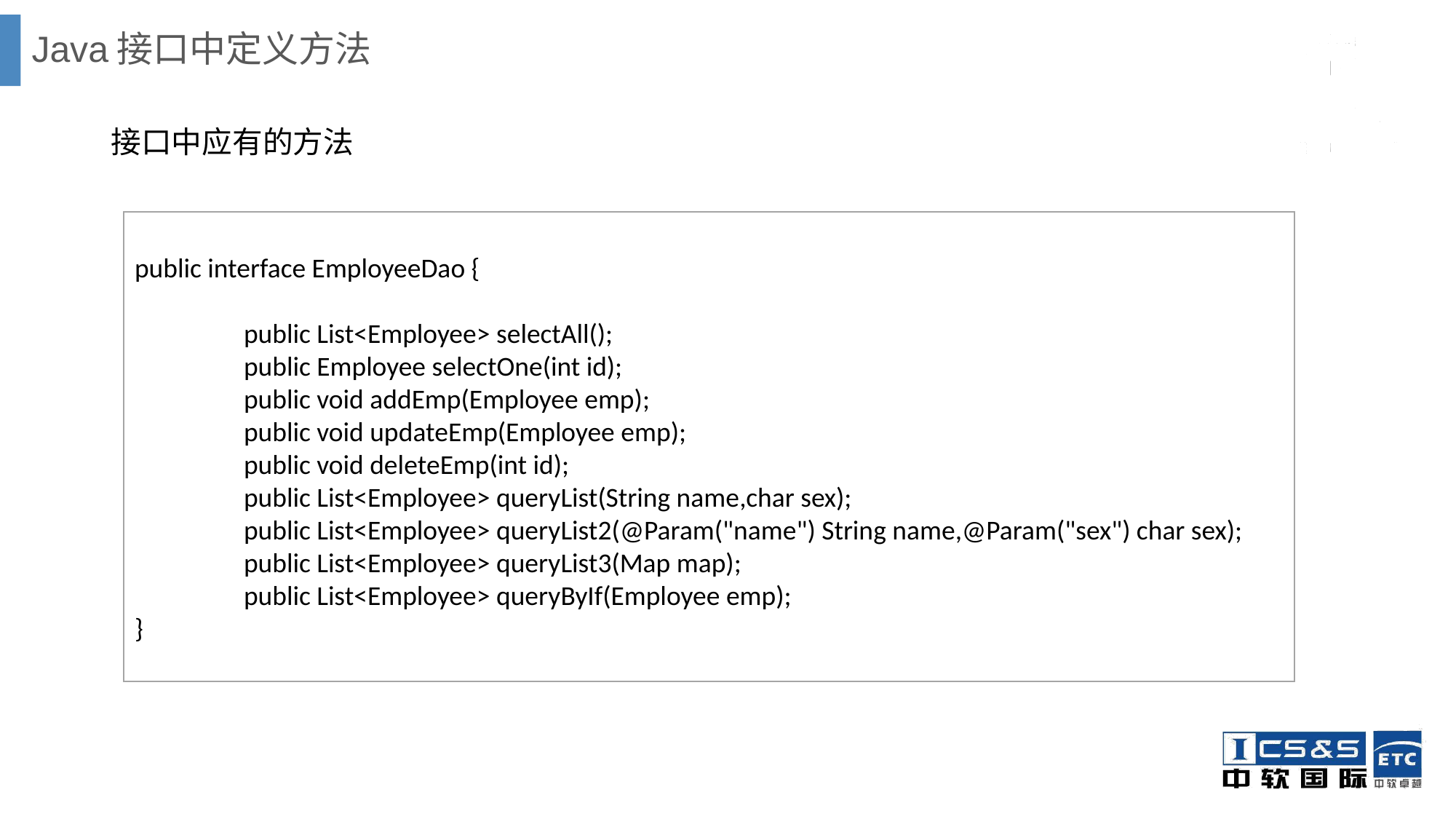

# Java接口中定义方法
接口中应有的方法

public interface EmployeeDao {

	public List<Employee> selectAll();
	public Employee selectOne(int id);
	public void addEmp(Employee emp);
	public void updateEmp(Employee emp);
	public void deleteEmp(int id);
	public List<Employee> queryList(String name,char sex);
	public List<Employee> queryList2(@Param("name") String name,@Param("sex") char sex);
	public List<Employee> queryList3(Map map);
	public List<Employee> queryByIf(Employee emp);
}